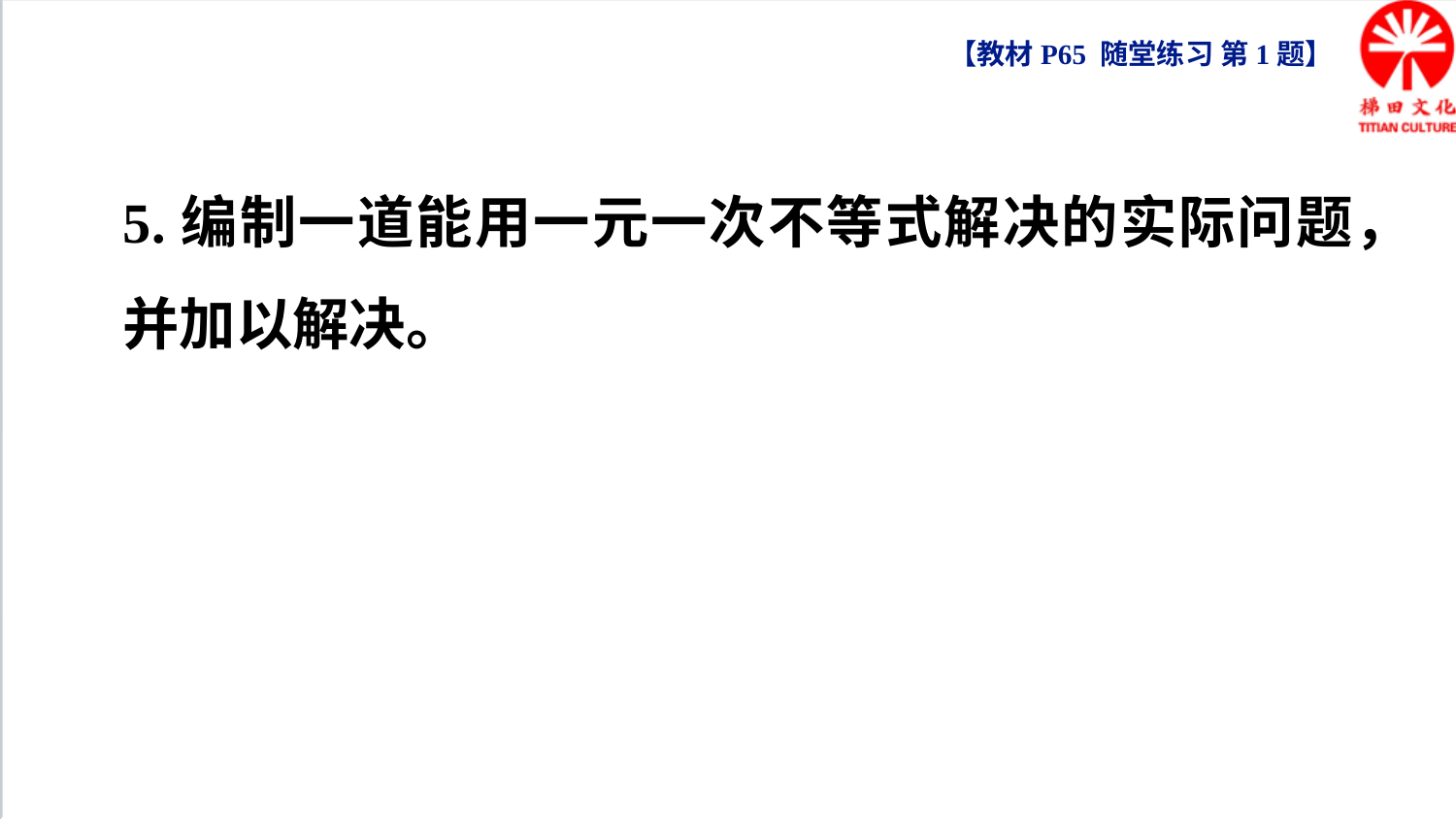

【教材P65 随堂练习 第1题】
5.编制一道能用一元一次不等式解决的实际问题，并加以解决。